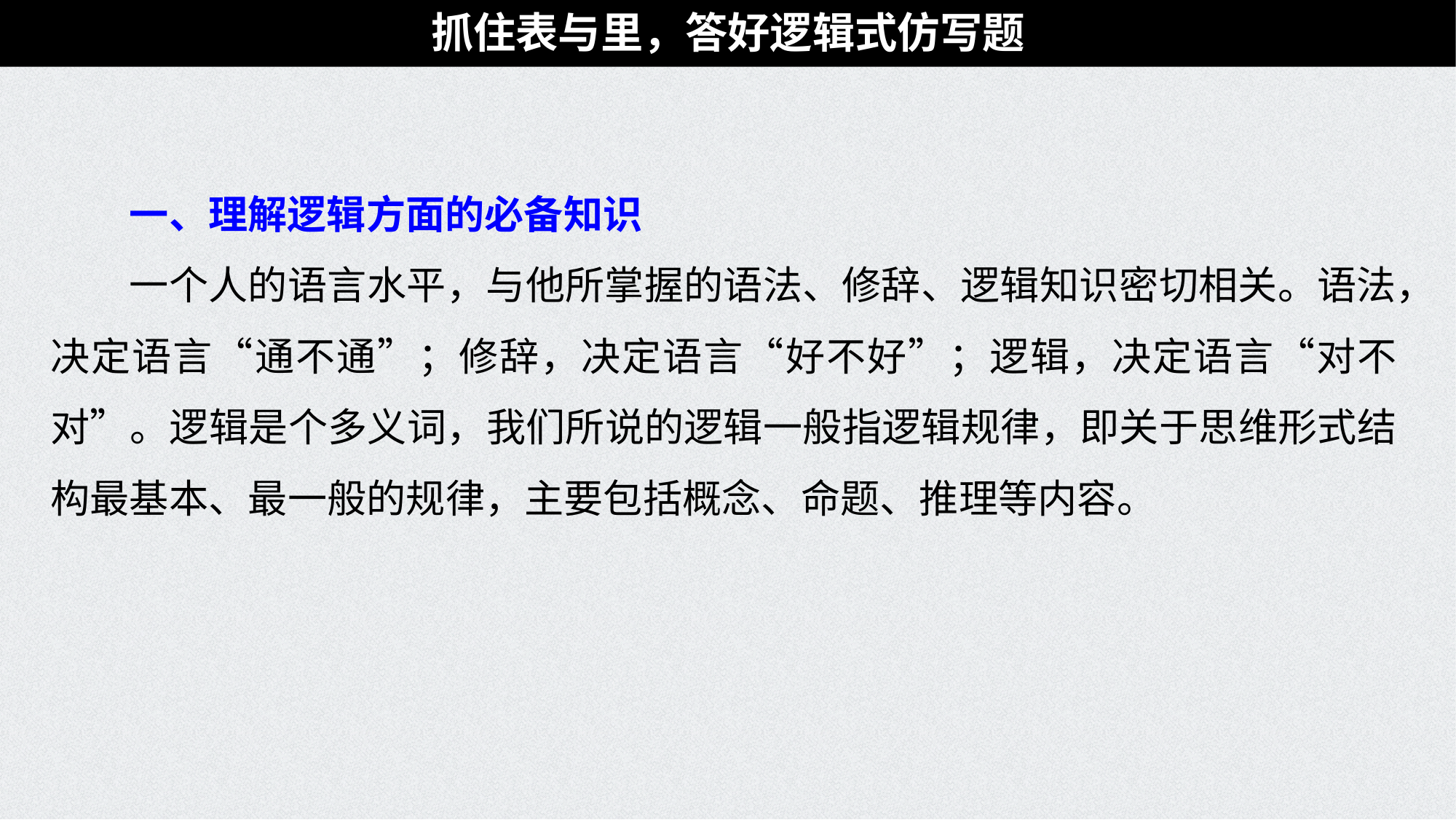

抓住表与里，答好逻辑式仿写题
一、理解逻辑方面的必备知识
一个人的语言水平，与他所掌握的语法、修辞、逻辑知识密切相关。语法，决定语言“通不通”；修辞，决定语言“好不好”；逻辑，决定语言“对不对”。逻辑是个多义词，我们所说的逻辑一般指逻辑规律，即关于思维形式结构最基本、最一般的规律，主要包括概念、命题、推理等内容。